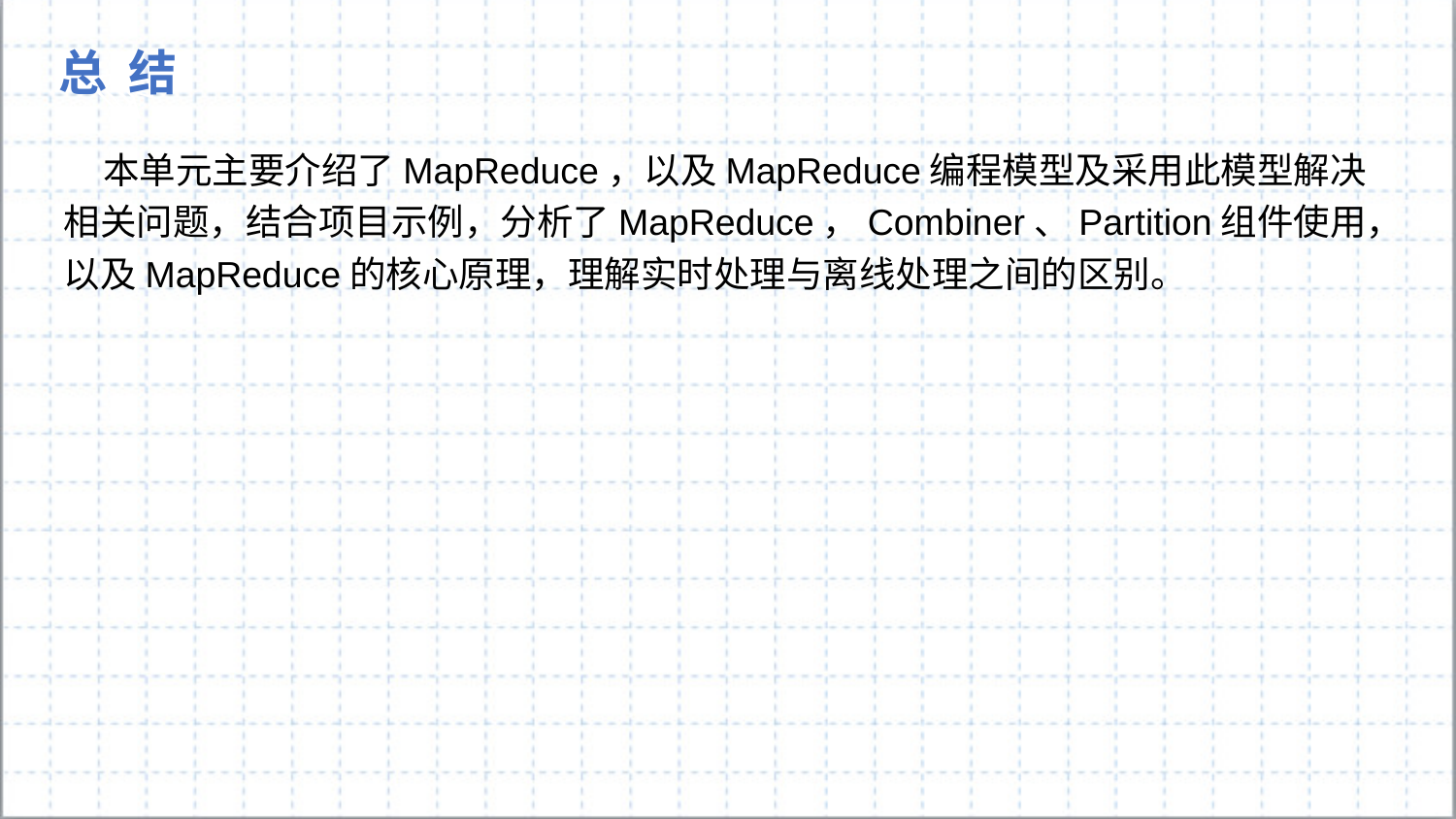

总  结
    本单元主要介绍了MapReduce，以及MapReduce编程模型及采用此模型解决相关问题，结合项目示例，分析了MapReduce，Combiner、Partition组件使用，以及MapReduce的核心原理，理解实时处理与离线处理之间的区别。